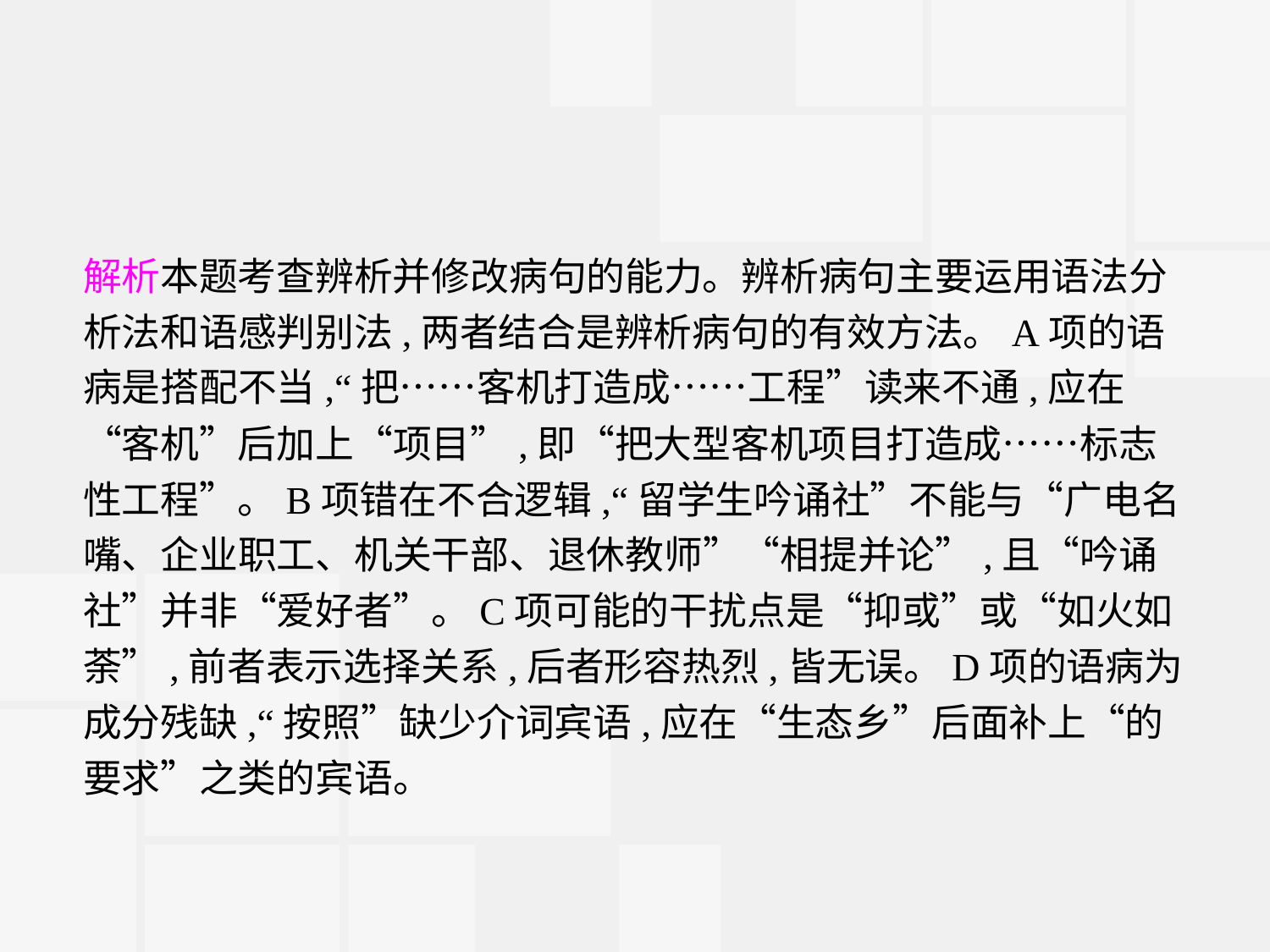

解析本题考查辨析并修改病句的能力。辨析病句主要运用语法分析法和语感判别法,两者结合是辨析病句的有效方法。A项的语病是搭配不当,“把……客机打造成……工程”读来不通,应在“客机”后加上“项目”,即“把大型客机项目打造成……标志性工程”。B项错在不合逻辑,“留学生吟诵社”不能与“广电名嘴、企业职工、机关干部、退休教师”“相提并论”,且“吟诵社”并非“爱好者”。C项可能的干扰点是“抑或”或“如火如荼”,前者表示选择关系,后者形容热烈,皆无误。D项的语病为成分残缺,“按照”缺少介词宾语,应在“生态乡”后面补上“的要求”之类的宾语。